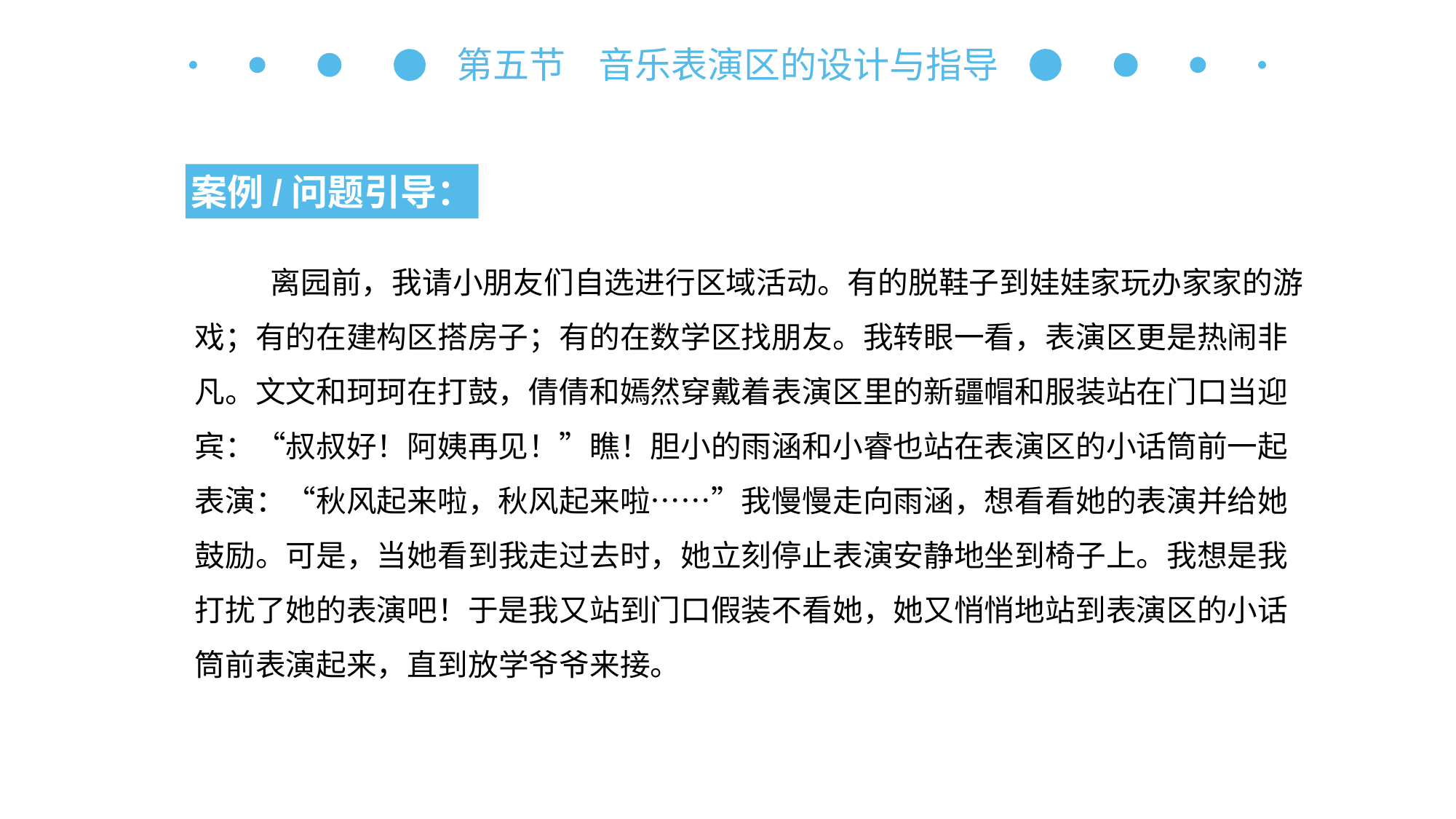

第五节    音乐表演区的设计与指导

案例/问题引导：
离园前，我请小朋友们自选进行区域活动。有的脱鞋子到娃娃家玩办家家的游戏；有的在建构区搭房子；有的在数学区找朋友。我转眼一看，表演区更是热闹非凡。文文和珂珂在打鼓，倩倩和嫣然穿戴着表演区里的新疆帽和服装站在门口当迎宾：“叔叔好！阿姨再见！”瞧！胆小的雨涵和小睿也站在表演区的小话筒前一起表演：“秋风起来啦，秋风起来啦……”我慢慢走向雨涵，想看看她的表演并给她鼓励。可是，当她看到我走过去时，她立刻停止表演安静地坐到椅子上。我想是我打扰了她的表演吧！于是我又站到门口假装不看她，她又悄悄地站到表演区的小话筒前表演起来，直到放学爷爷来接。